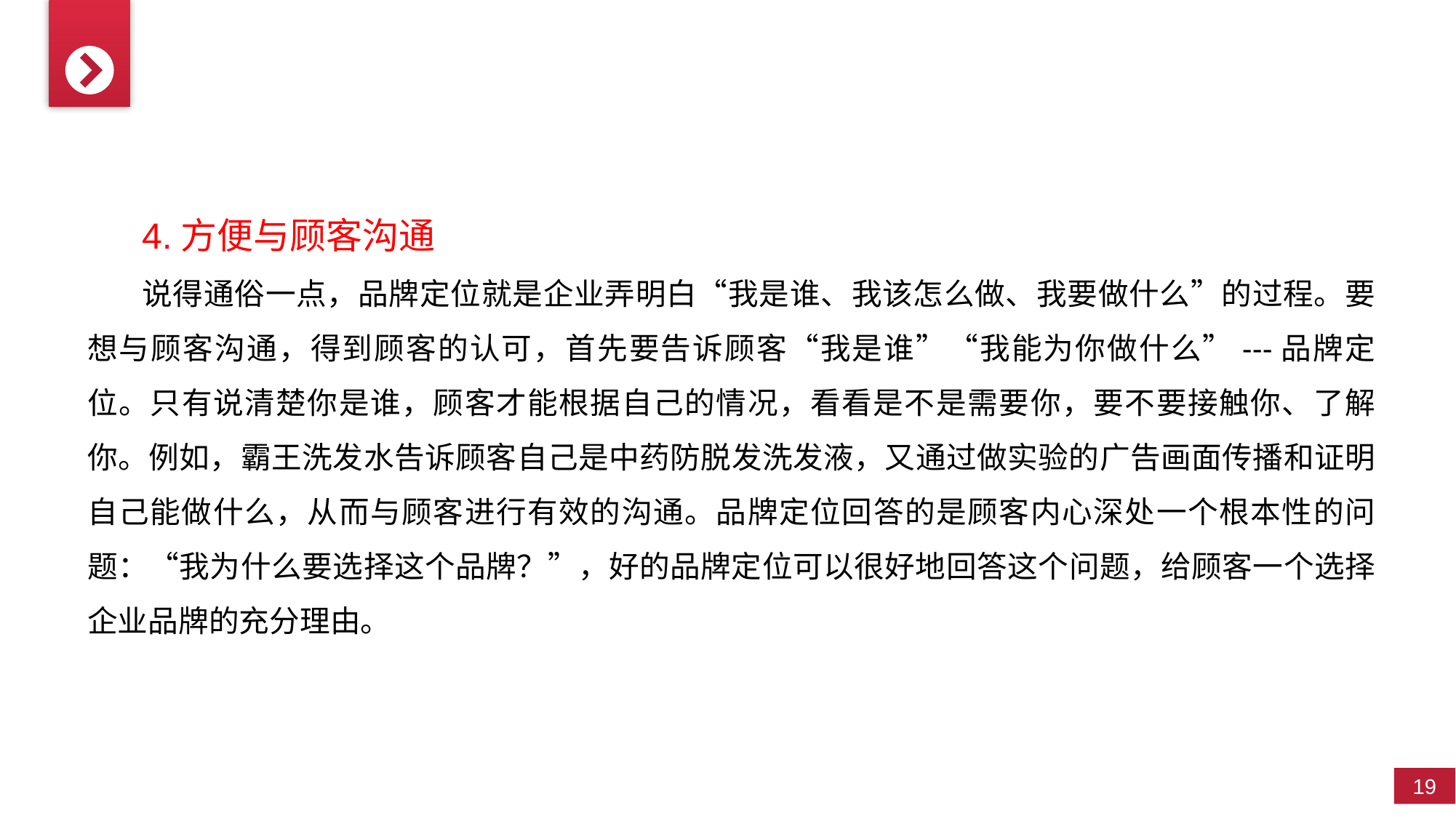

4.方便与顾客沟通
说得通俗一点，品牌定位就是企业弄明白“我是谁、我该怎么做、我要做什么”的过程。要想与顾客沟通，得到顾客的认可，首先要告诉顾客“我是谁”“我能为你做什么”---品牌定位。只有说清楚你是谁，顾客才能根据自己的情况，看看是不是需要你，要不要接触你、了解你。例如，霸王洗发水告诉顾客自己是中药防脱发洗发液，又通过做实验的广告画面传播和证明自己能做什么，从而与顾客进行有效的沟通。品牌定位回答的是顾客内心深处一个根本性的问题：“我为什么要选择这个品牌？”，好的品牌定位可以很好地回答这个问题，给顾客一个选择企业品牌的充分理由。